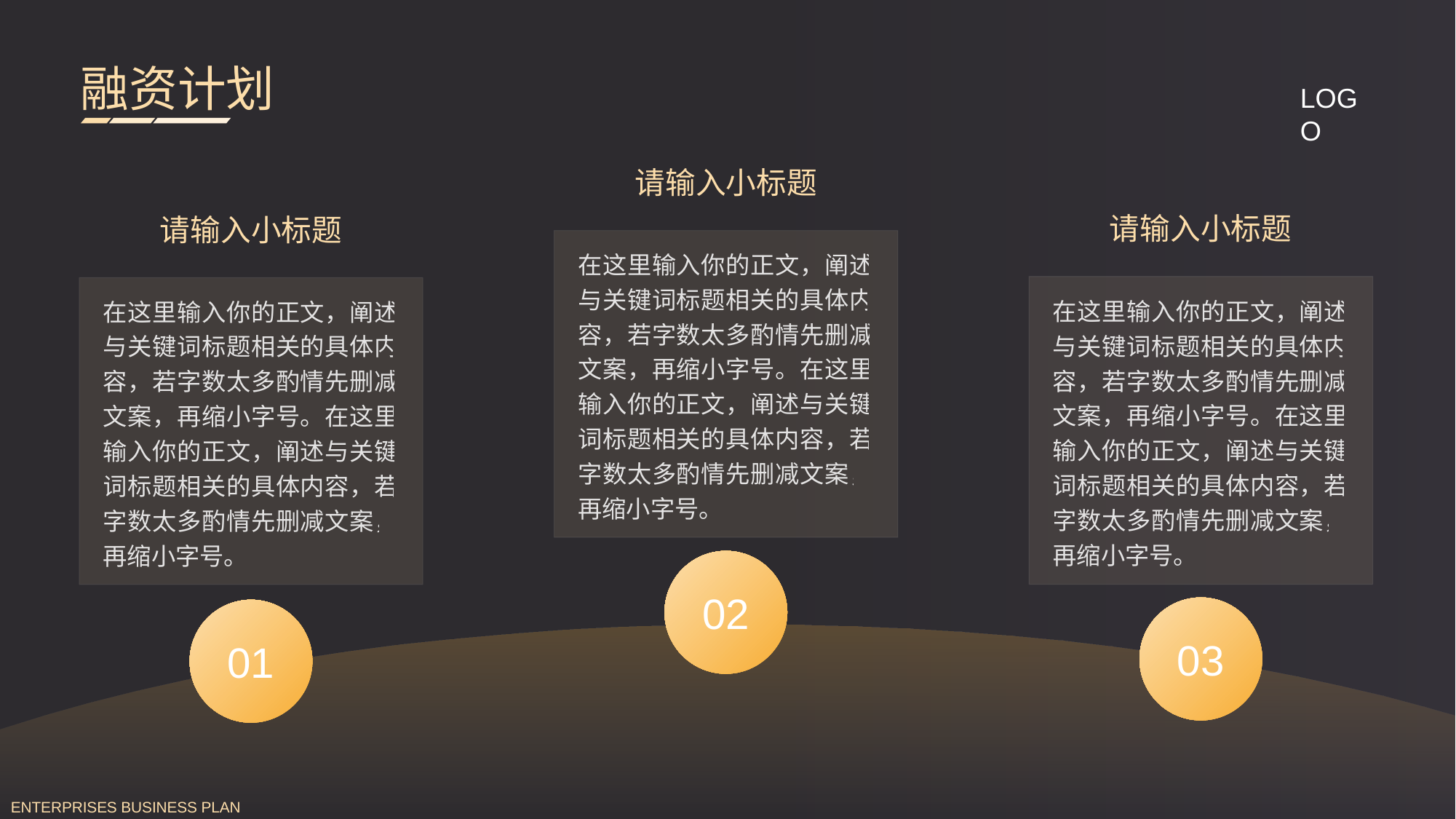

融资计划
LOGO

请输入小标题

在这里输入你的正文，阐述与关键词标题相关的具体内容，若字数太多酌情先删减文案，再缩小字号。在这里输入你的正文，阐述与关键词标题相关的具体内容，若字数太多酌情先删减文案，再缩小字号。
02
请输入小标题

在这里输入你的正文，阐述与关键词标题相关的具体内容，若字数太多酌情先删减文案，再缩小字号。在这里输入你的正文，阐述与关键词标题相关的具体内容，若字数太多酌情先删减文案，再缩小字号。
03
请输入小标题

在这里输入你的正文，阐述与关键词标题相关的具体内容，若字数太多酌情先删减文案，再缩小字号。在这里输入你的正文，阐述与关键词标题相关的具体内容，若字数太多酌情先删减文案，再缩小字号。
01

ENTERPRISES BUSINESS PLAN